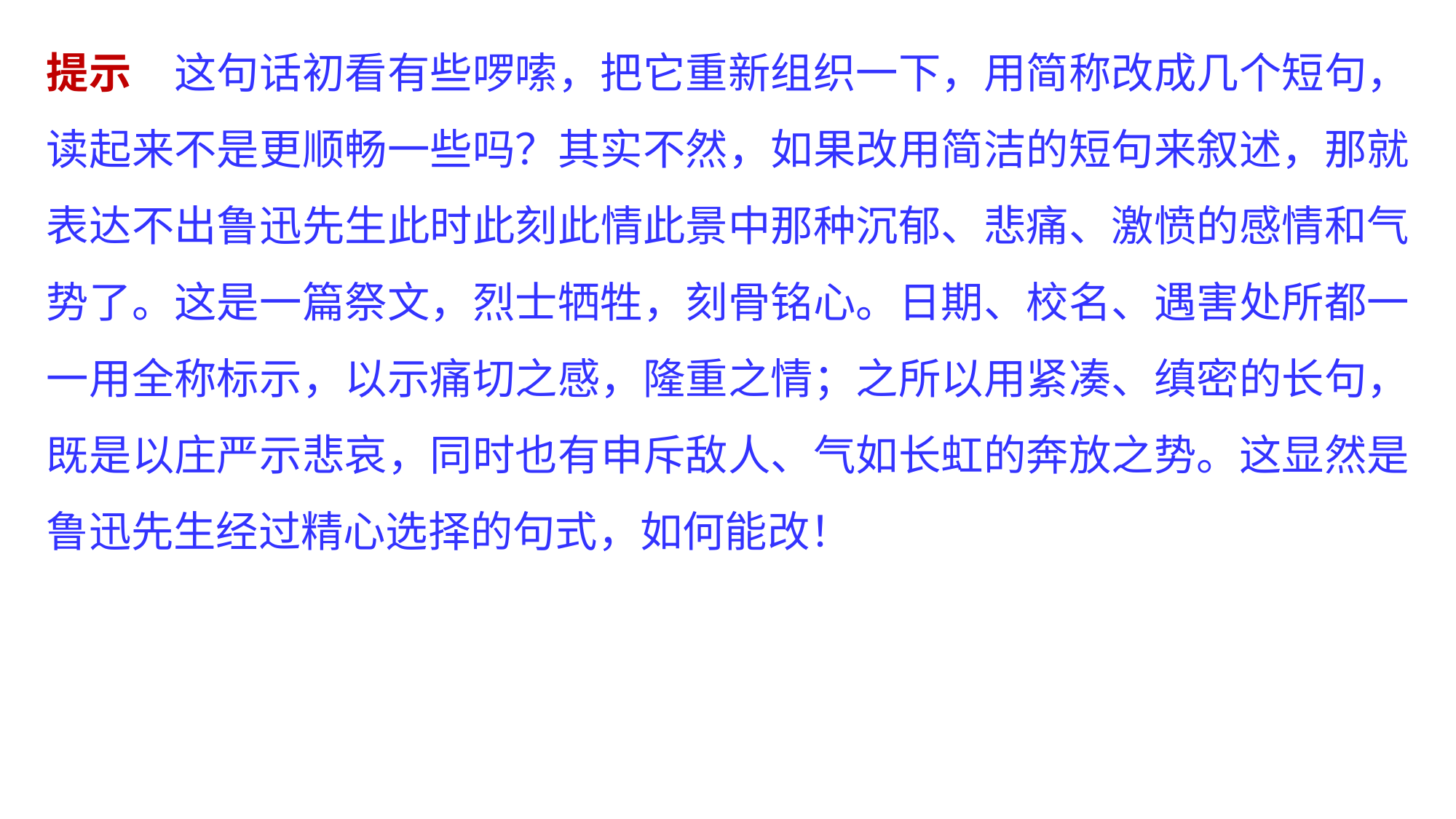

提示　这句话初看有些啰嗦，把它重新组织一下，用简称改成几个短句，读起来不是更顺畅一些吗？其实不然，如果改用简洁的短句来叙述，那就表达不出鲁迅先生此时此刻此情此景中那种沉郁、悲痛、激愤的感情和气势了。这是一篇祭文，烈士牺牲，刻骨铭心。日期、校名、遇害处所都一一用全称标示，以示痛切之感，隆重之情；之所以用紧凑、缜密的长句，既是以庄严示悲哀，同时也有申斥敌人、气如长虹的奔放之势。这显然是鲁迅先生经过精心选择的句式，如何能改！